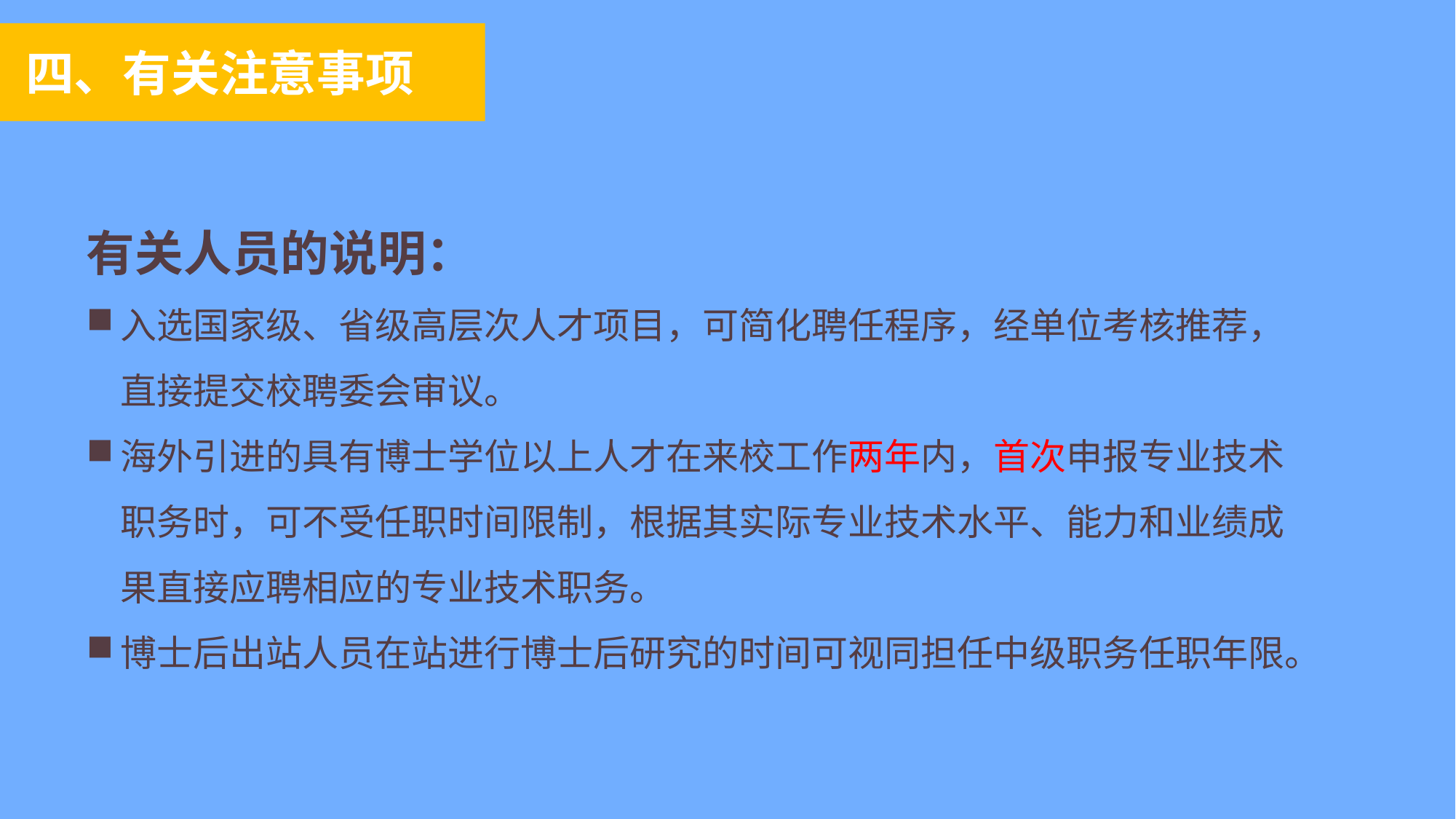

四、有关注意事项
有关人员的说明：
入选国家级、省级高层次人才项目，可简化聘任程序，经单位考核推荐，直接提交校聘委会审议。
海外引进的具有博士学位以上人才在来校工作两年内，首次申报专业技术职务时，可不受任职时间限制，根据其实际专业技术水平、能力和业绩成果直接应聘相应的专业技术职务。
博士后出站人员在站进行博士后研究的时间可视同担任中级职务任职年限。